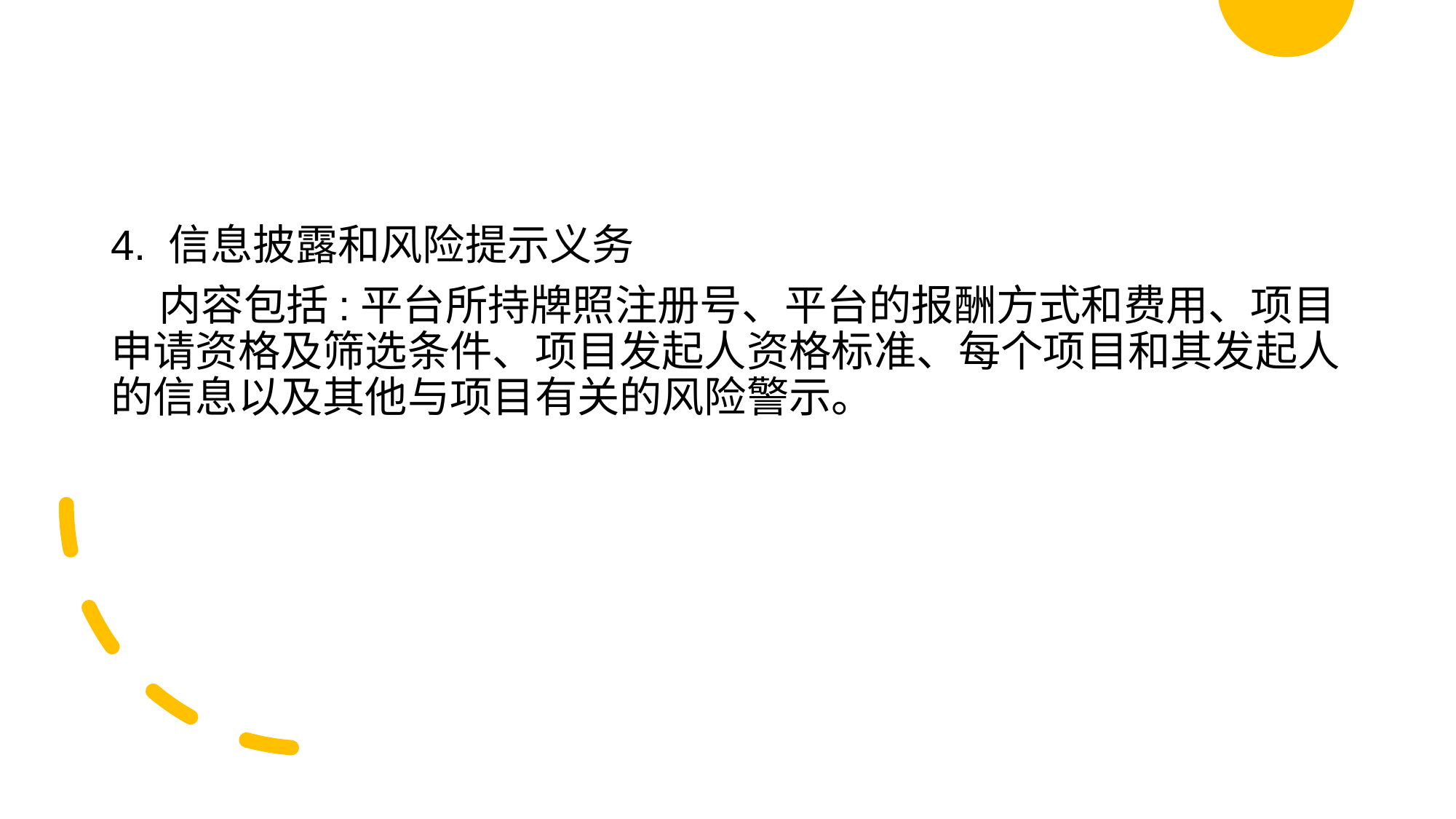

#
4. 信息披露和风险提示义务
    内容包括:平台所持牌照注册号、平台的报酬方式和费用、项目申请资格及筛选条件、项目发起人资格标准、每个项目和其发起人的信息以及其他与项目有关的风险警示。